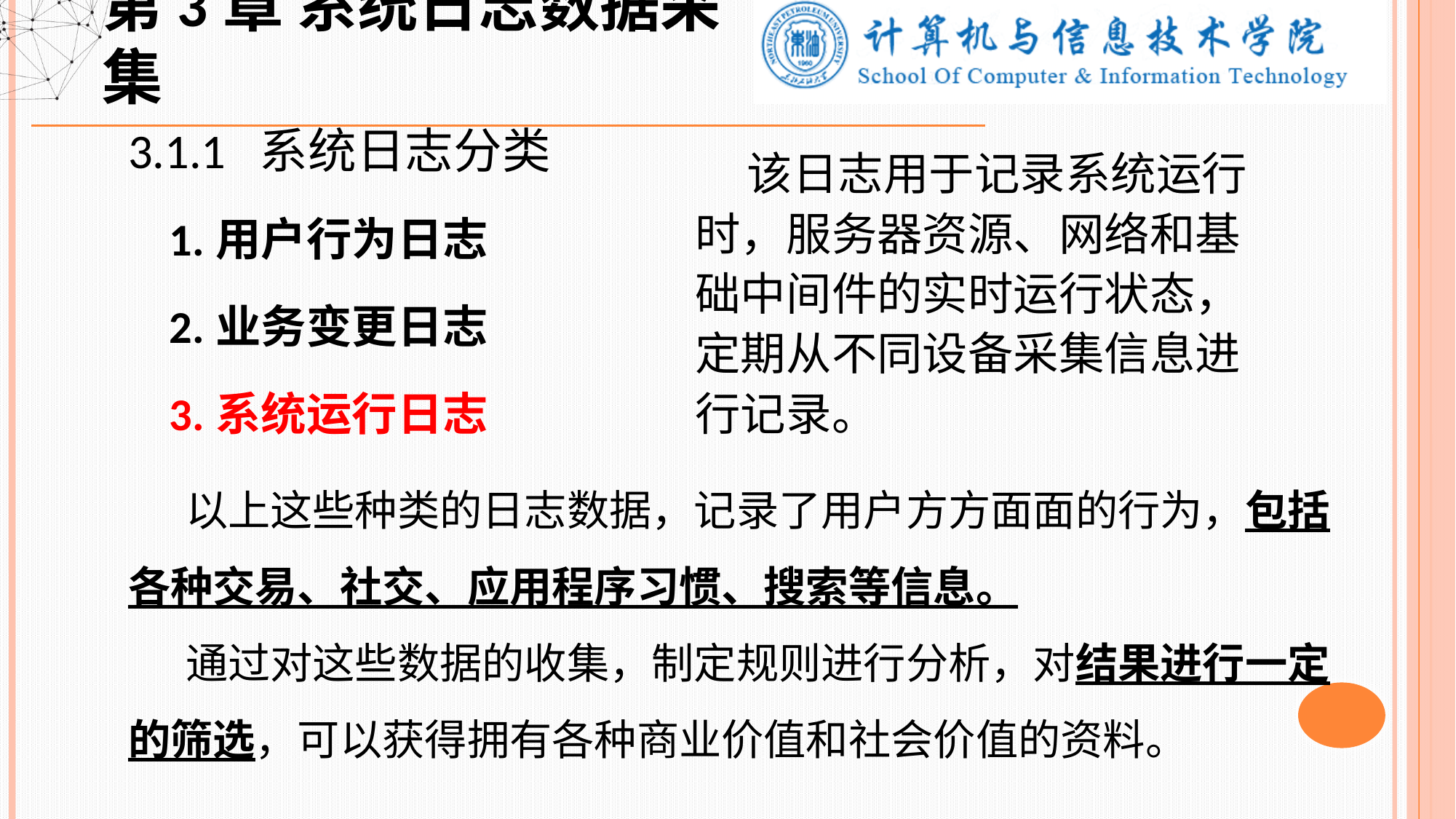

第3章 系统日志数据采集
3.1.1  系统日志分类

    1.用户行为日志

    2.业务变更日志

    3.系统运行日志
    该日志用于记录系统运行时，服务器资源、网络和基础中间件的实时运行状态，定期从不同设备采集信息进行记录。

     以上这些种类的日志数据，记录了用户方方面面的行为，包括各种交易、社交、应用程序习惯、搜索等信息。
     通过对这些数据的收集，制定规则进行分析，对结果进行一定的筛选，可以获得拥有各种商业价值和社会价值的资料。